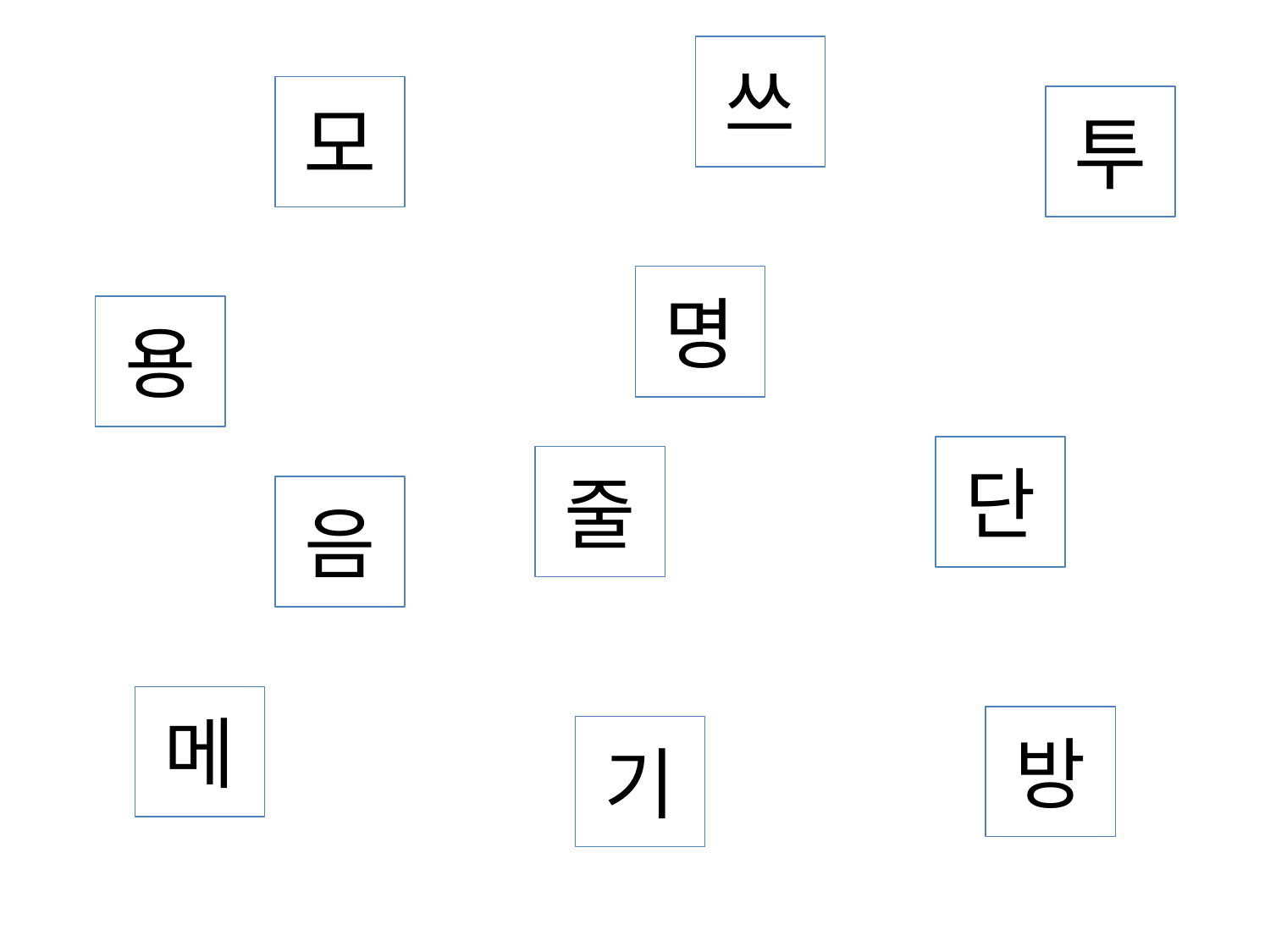

쓰
모
투
명
용
단
줄
음
메
방
기